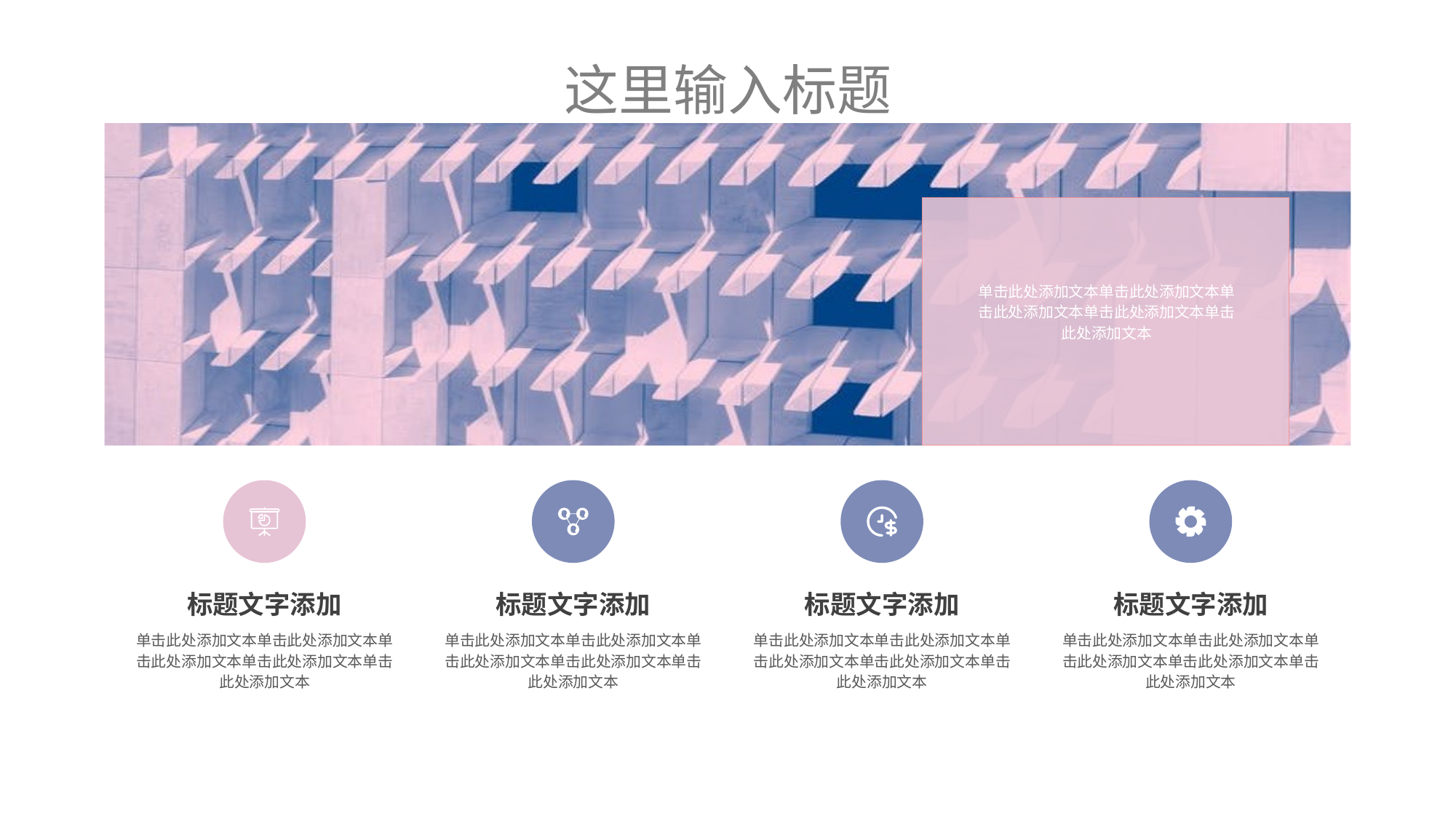

这里输入标题

单击此处添加文本单击此处添加文本单击此处添加文本单击此处添加文本单击此处添加文本

标题文字添加
单击此处添加文本单击此处添加文本单击此处添加文本单击此处添加文本单击此处添加文本
标题文字添加
单击此处添加文本单击此处添加文本单击此处添加文本单击此处添加文本单击此处添加文本
标题文字添加
单击此处添加文本单击此处添加文本单击此处添加文本单击此处添加文本单击此处添加文本
标题文字添加
单击此处添加文本单击此处添加文本单击此处添加文本单击此处添加文本单击此处添加文本